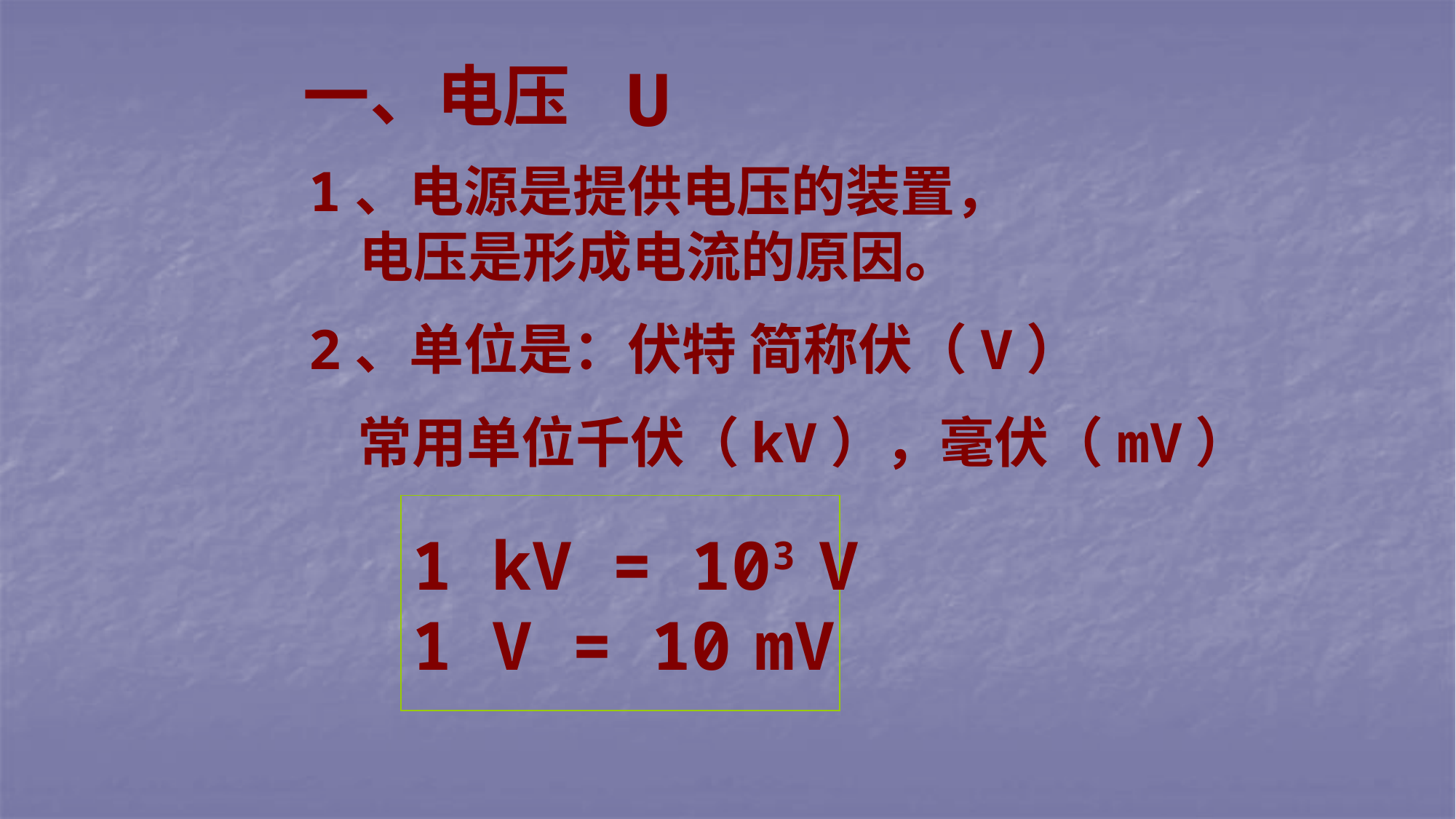

一、电压
U
1、电源是提供电压的装置，
   电压是形成电流的原因。
2、单位是：伏特 简称伏（V）
    常用单位千伏（kV），毫伏（mV）
1 kV = 103 V
1 V = 10 mV